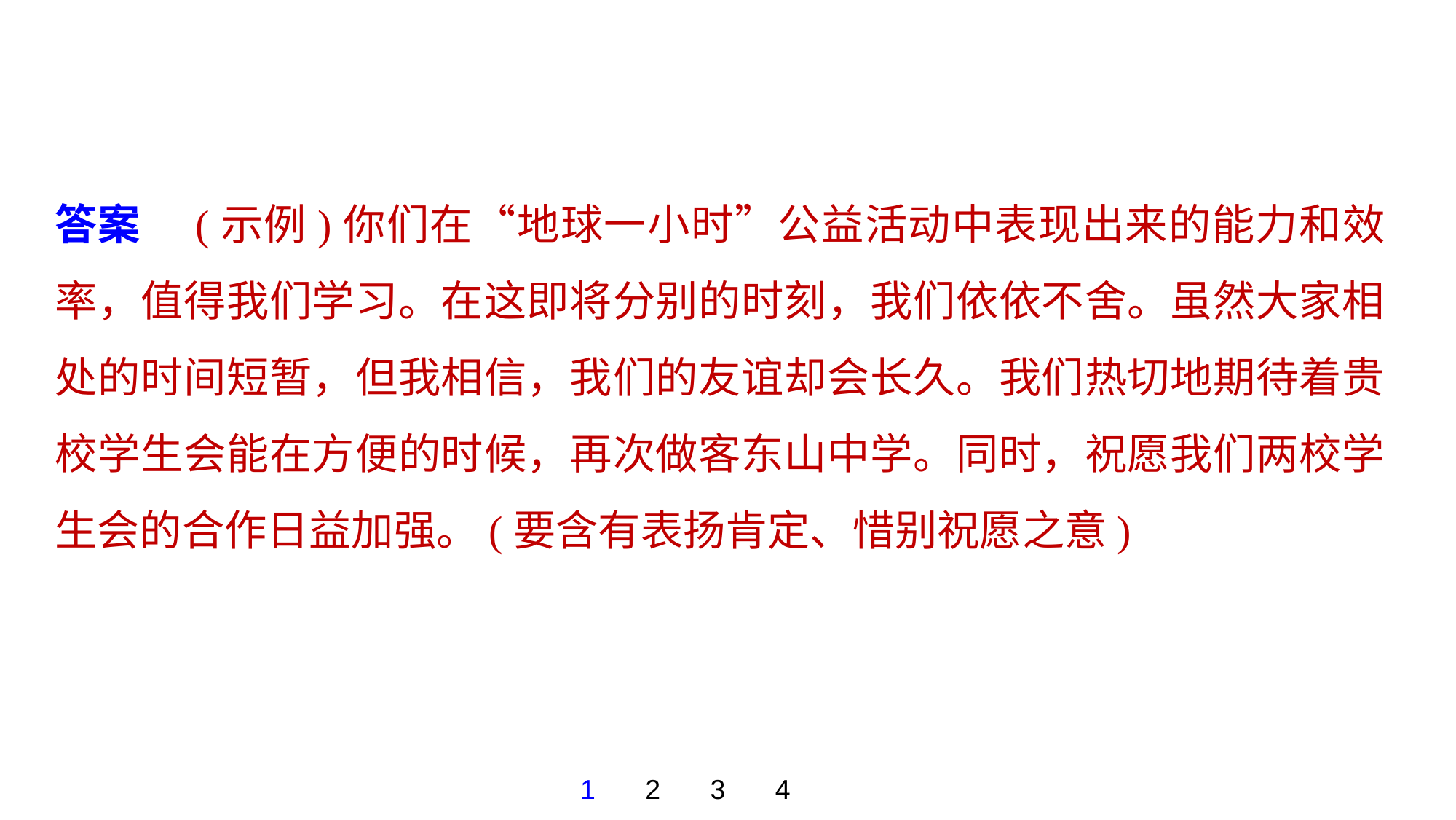

答案　(示例)你们在“地球一小时”公益活动中表现出来的能力和效率，值得我们学习。在这即将分别的时刻，我们依依不舍。虽然大家相处的时间短暂，但我相信，我们的友谊却会长久。我们热切地期待着贵校学生会能在方便的时候，再次做客东山中学。同时，祝愿我们两校学生会的合作日益加强。(要含有表扬肯定、惜别祝愿之意)
1
2
3
4